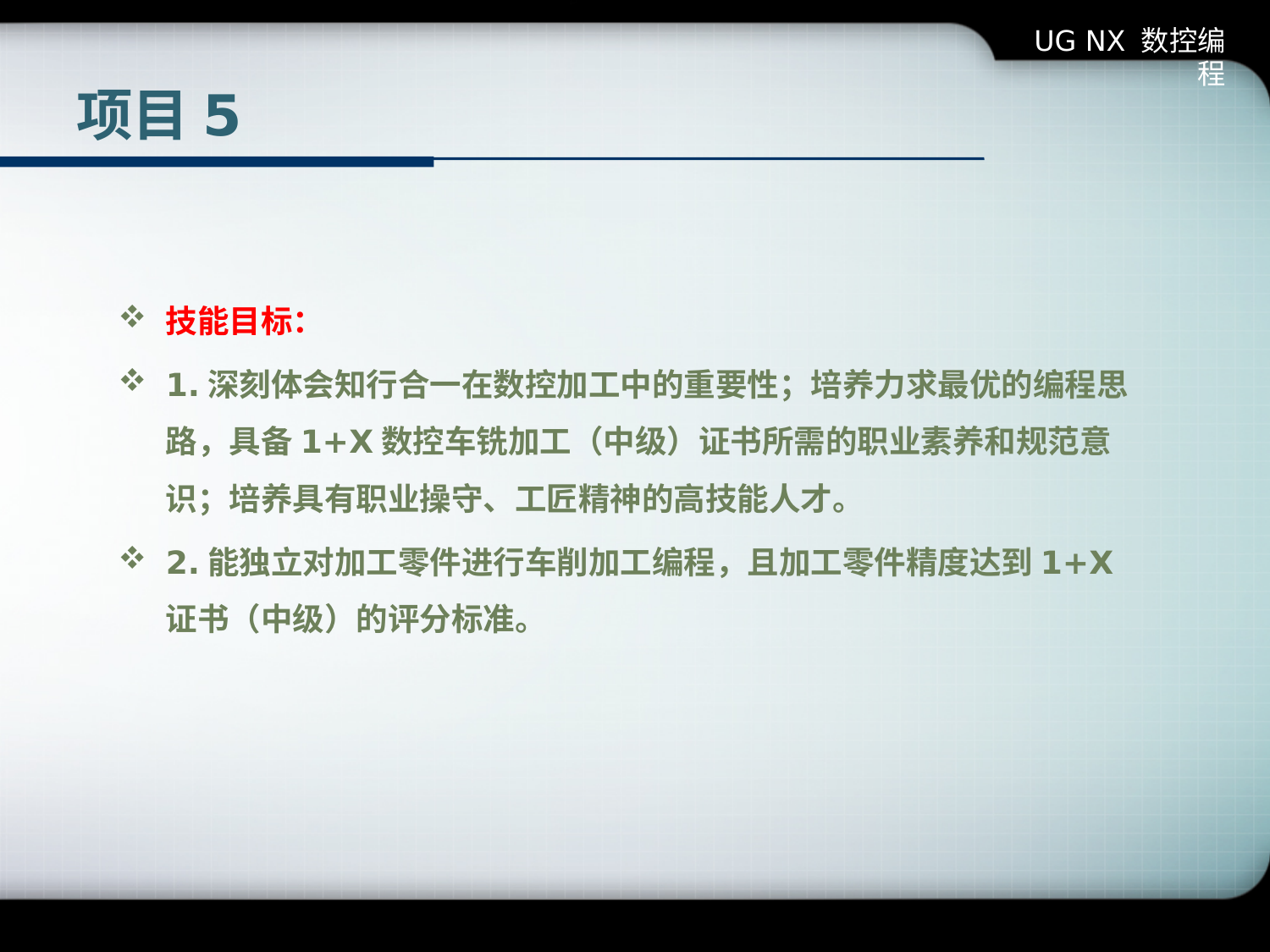

UG NX 数控编程
# 项目5

技能目标：
1.深刻体会知行合一在数控加工中的重要性；培养力求最优的编程思路，具备1+X数控车铣加工（中级）证书所需的职业素养和规范意识；培养具有职业操守、工匠精神的高技能人才。
2.能独立对加工零件进行车削加工编程，且加工零件精度达到1+X证书（中级）的评分标准。